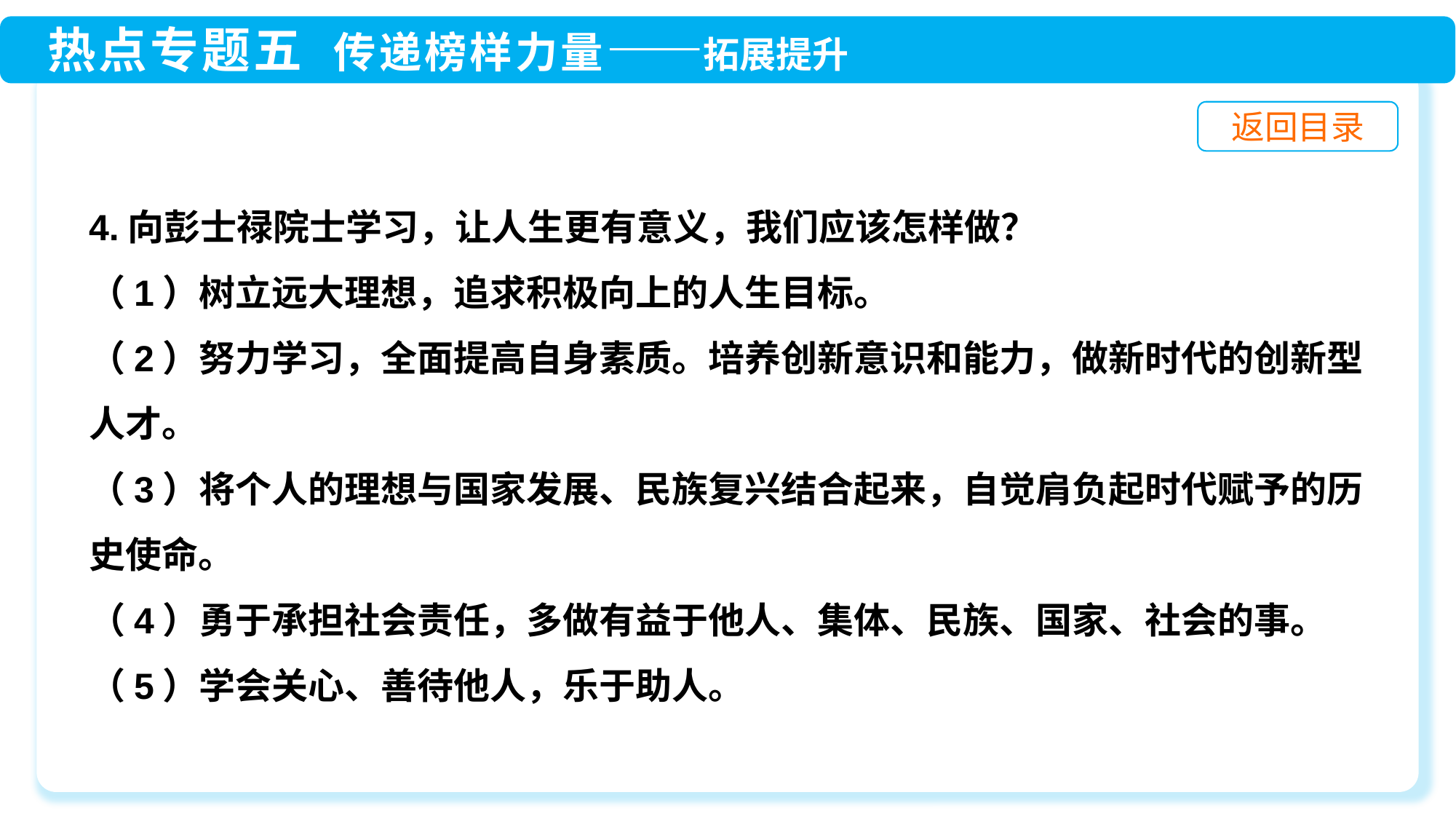

4.向彭士禄院士学习，让人生更有意义，我们应该怎样做？
（1）树立远大理想，追求积极向上的人生目标。
（2）努力学习，全面提高自身素质。培养创新意识和能力，做新时代的创新型人才。
（3）将个人的理想与国家发展、民族复兴结合起来，自觉肩负起时代赋予的历史使命。
（4）勇于承担社会责任，多做有益于他人、集体、民族、国家、社会的事。
（5）学会关心、善待他人，乐于助人。